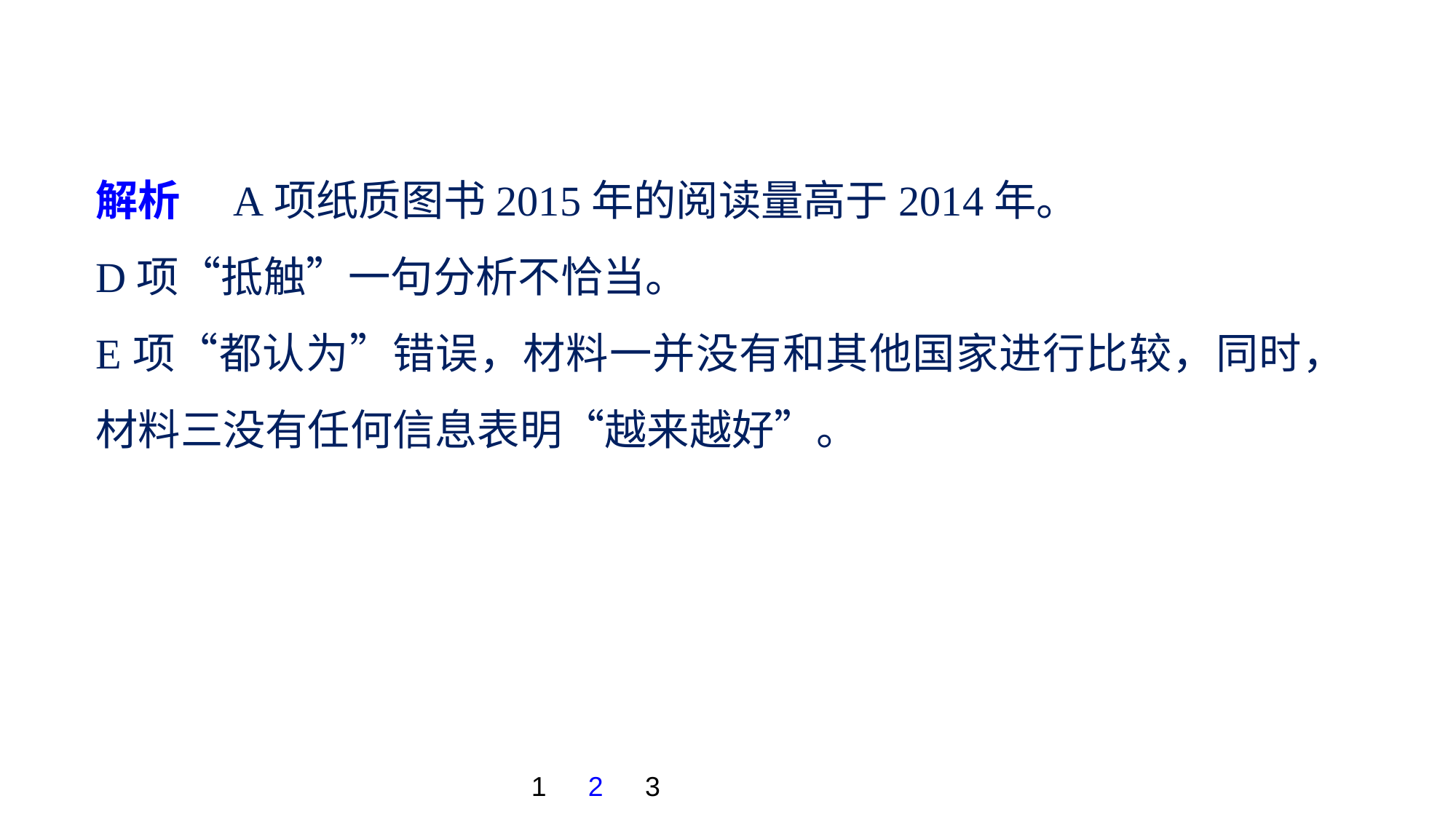

解析　A项纸质图书2015年的阅读量高于2014年。
D项“抵触”一句分析不恰当。
E项“都认为”错误，材料一并没有和其他国家进行比较，同时，材料三没有任何信息表明“越来越好”。
1
2
3